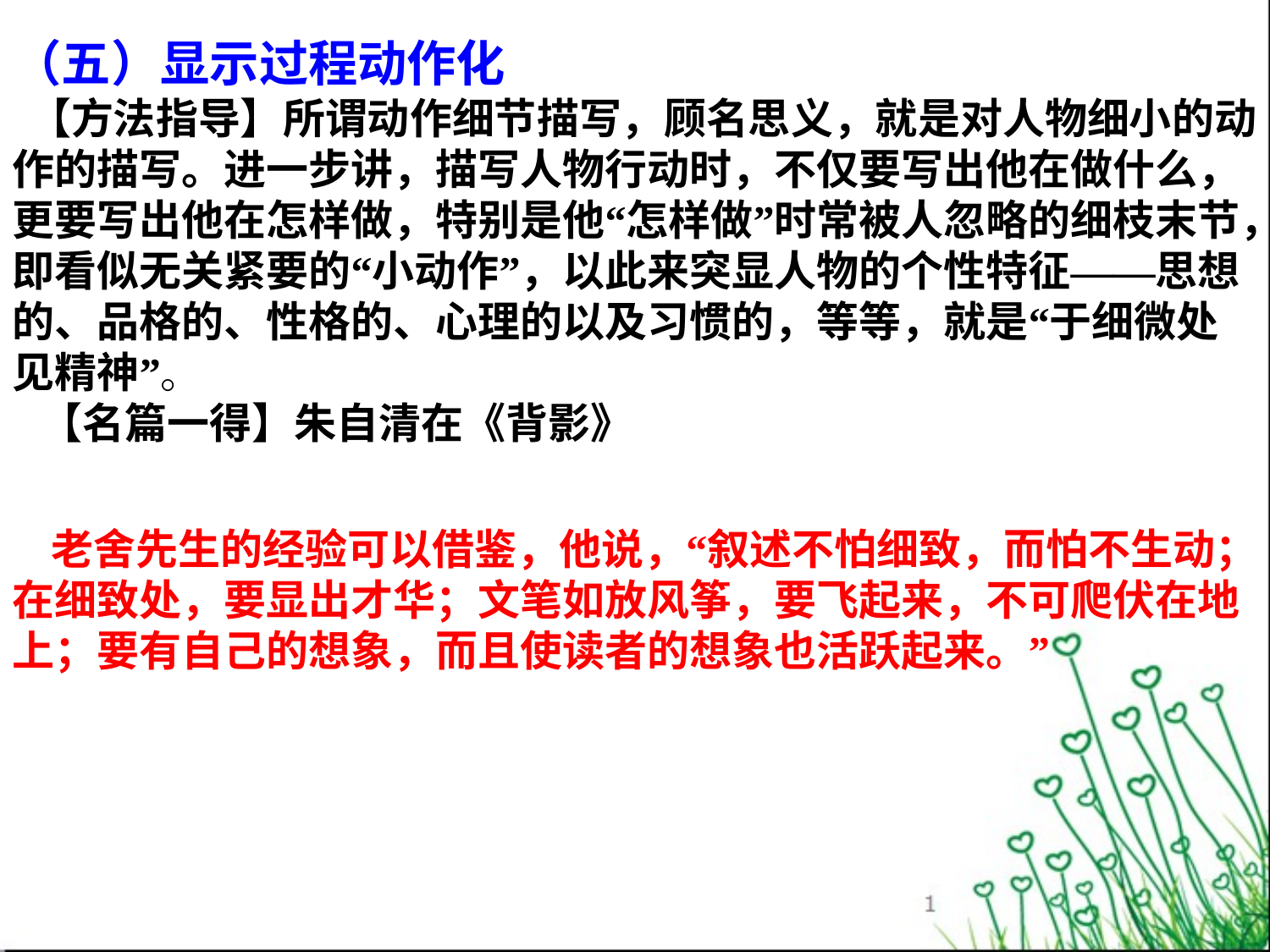

（五）显示过程动作化
   【方法指导】所谓动作细节描写，顾名思义，就是对人物细小的动作的描写。进一步讲，描写人物行动时，不仅要写出他在做什么，更要写出他在怎样做，特别是他“怎样做”时常被人忽略的细枝末节，即看似无关紧要的“小动作”，以此来突显人物的个性特征——思想的、品格的、性格的、心理的以及习惯的，等等，就是“于细微处见精神”。
   【名篇一得】朱自清在《背影》
   老舍先生的经验可以借鉴，他说，“叙述不怕细致，而怕不生动；在细致处，要显出才华；文笔如放风筝，要飞起来，不可爬伏在地上；要有自己的想象，而且使读者的想象也活跃起来。”